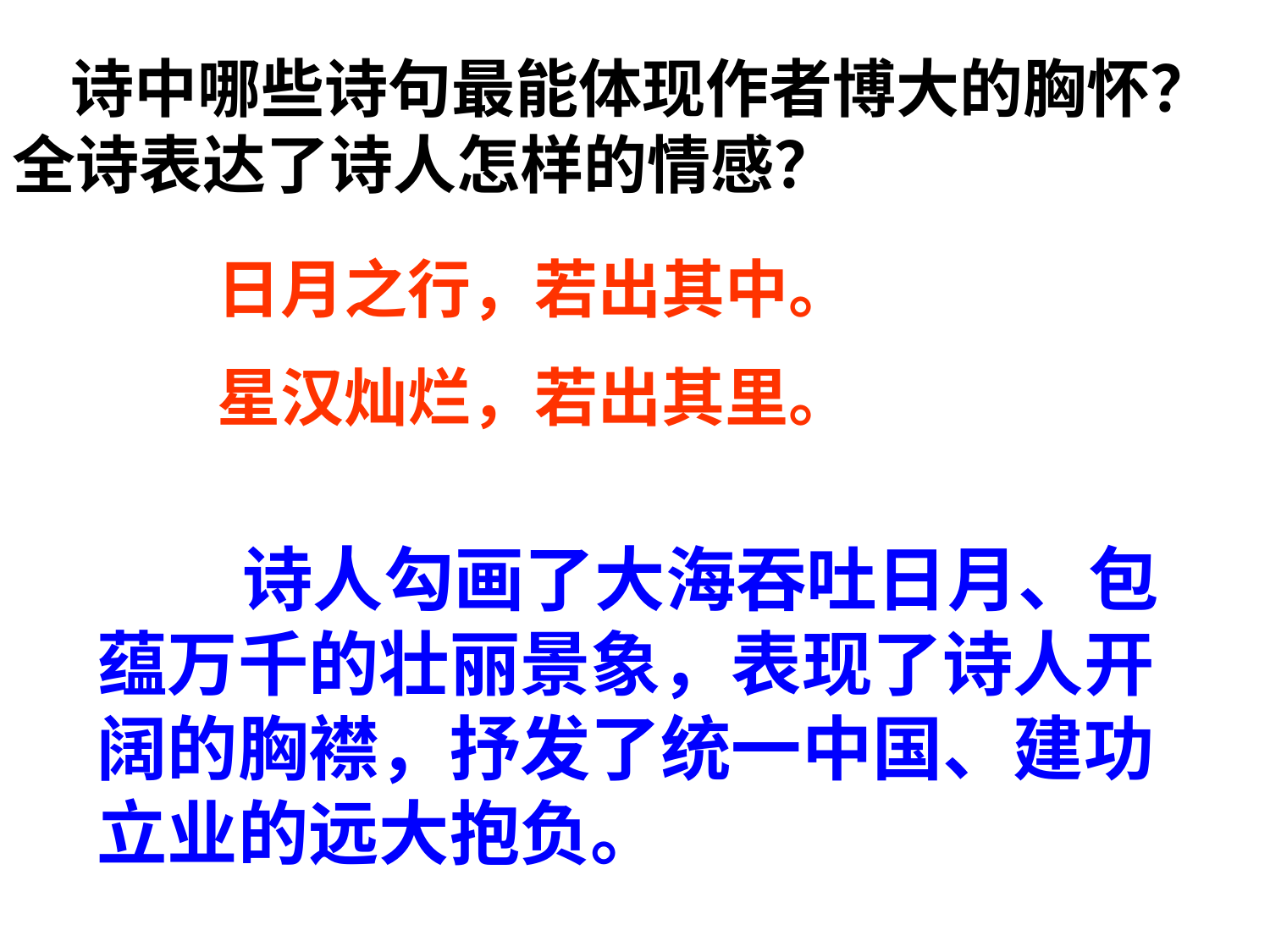

诗中哪些诗句最能体现作者博大的胸怀？全诗表达了诗人怎样的情感？

        日月之行，若出其中。
        星汉灿烂，若出其里。
        诗人勾画了大海吞吐日月、包蕴万千的壮丽景象，表现了诗人开阔的胸襟，抒发了统一中国、建功立业的远大抱负。